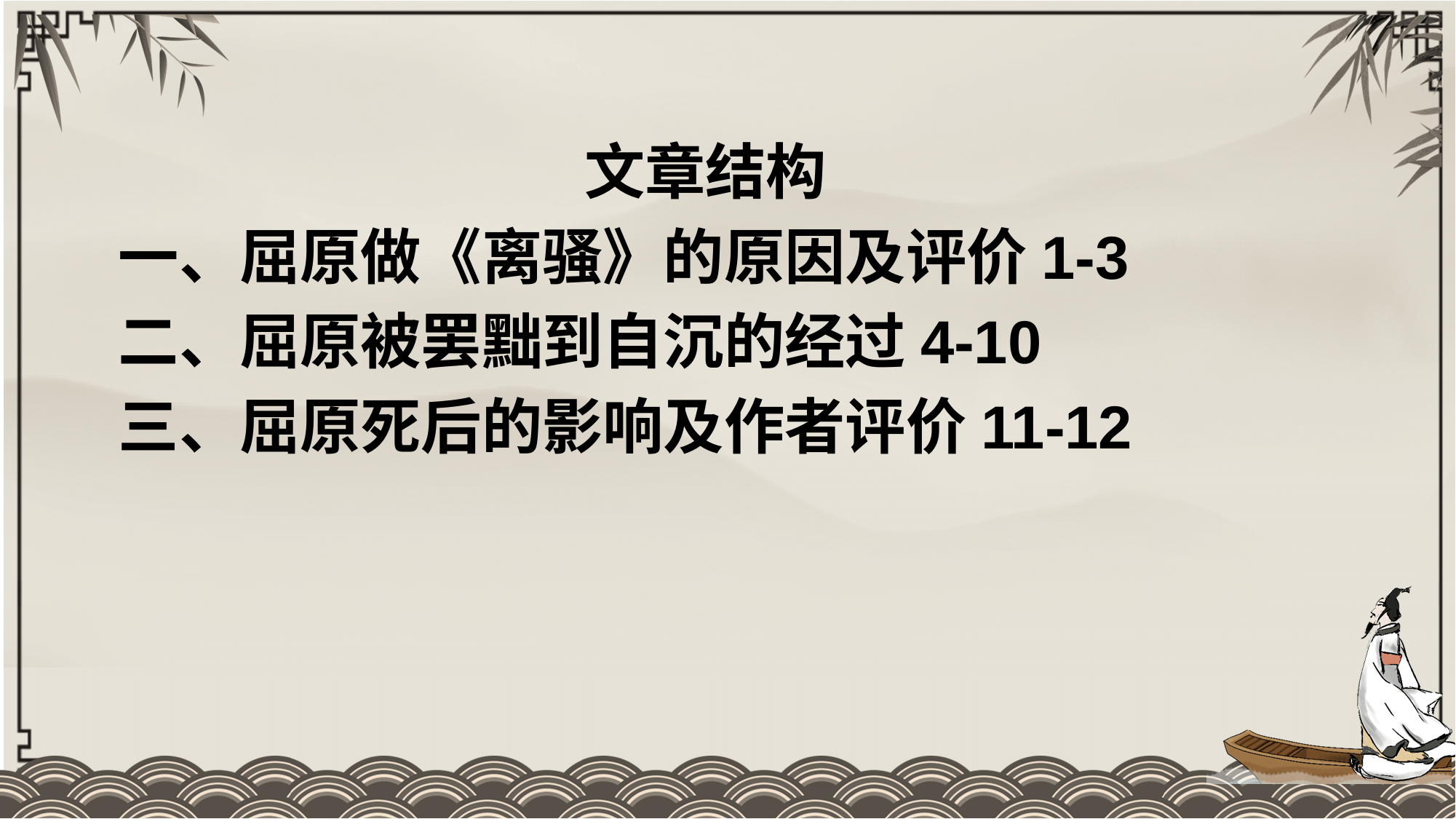

文章结构
一、屈原做《离骚》的原因及评价1-3
二、屈原被罢黜到自沉的经过4-10
三、屈原死后的影响及作者评价11-12